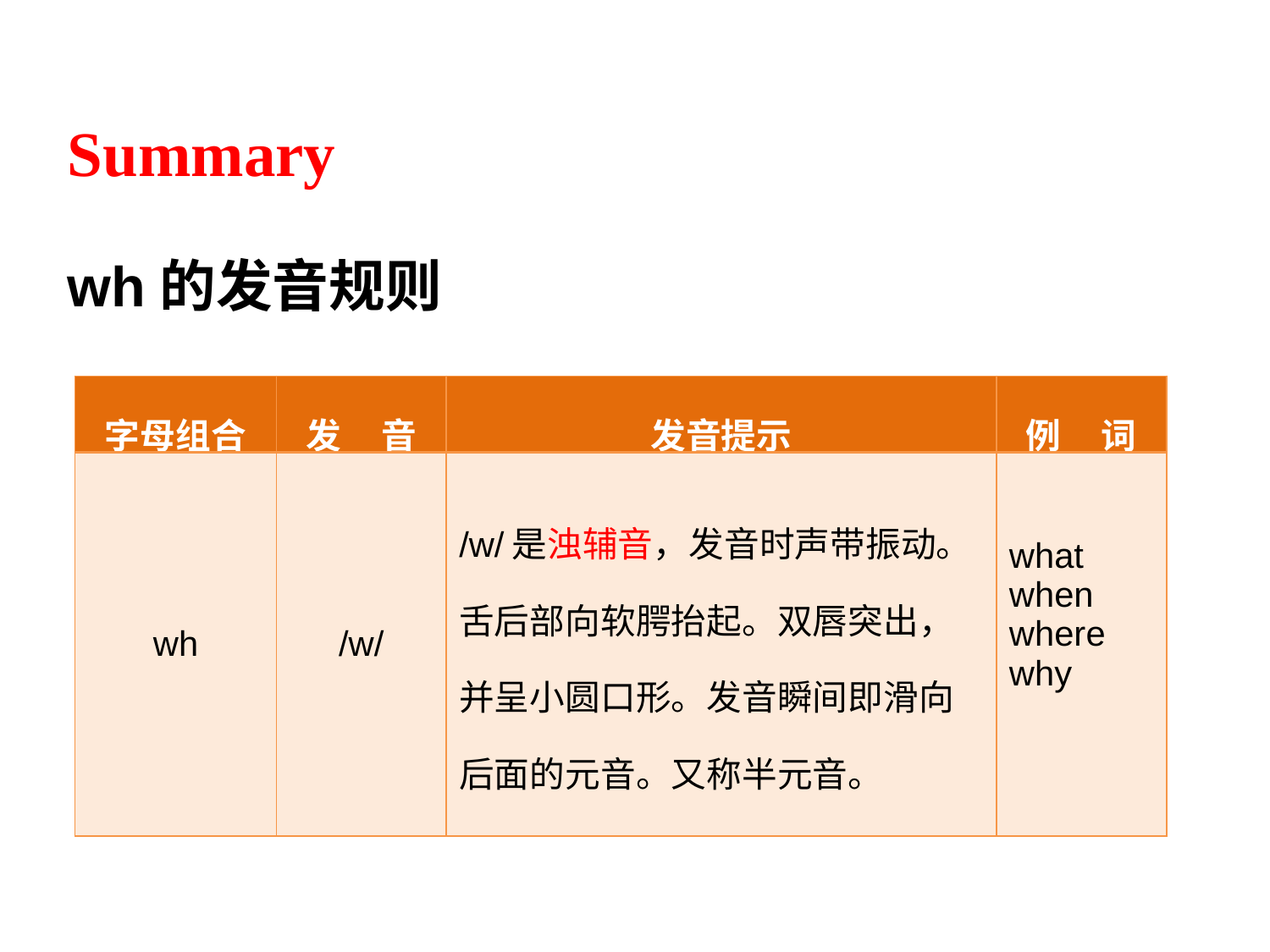

Summary
wh的发音规则
| 字母组合 | 发 音 | 发音提示 | 例 词 |
| --- | --- | --- | --- |
| wh | /w/ | /w/是浊辅音，发音时声带振动。舌后部向软腭抬起。双唇突出，并呈小圆口形。发音瞬间即滑向后面的元音。又称半元音。 | what when where why |